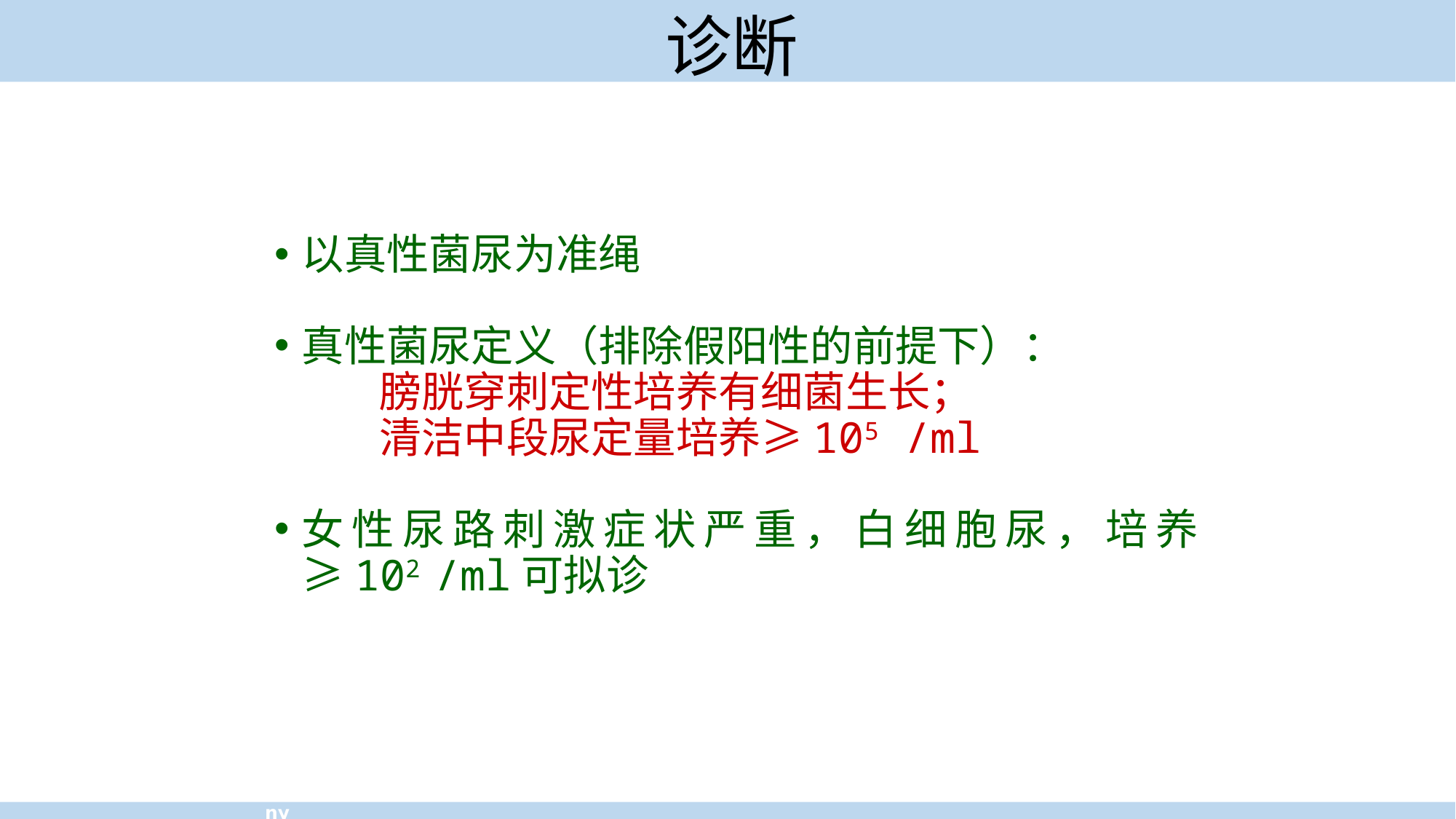

# 诊断
以真性菌尿为准绳

真性菌尿定义（排除假阳性的前提下）：
          膀胱穿刺定性培养有细菌生长；
          清洁中段尿定量培养≥105 /ml

女性尿路刺激症状严重，白细胞尿，培养≥102 /ml可拟诊

Company Logo